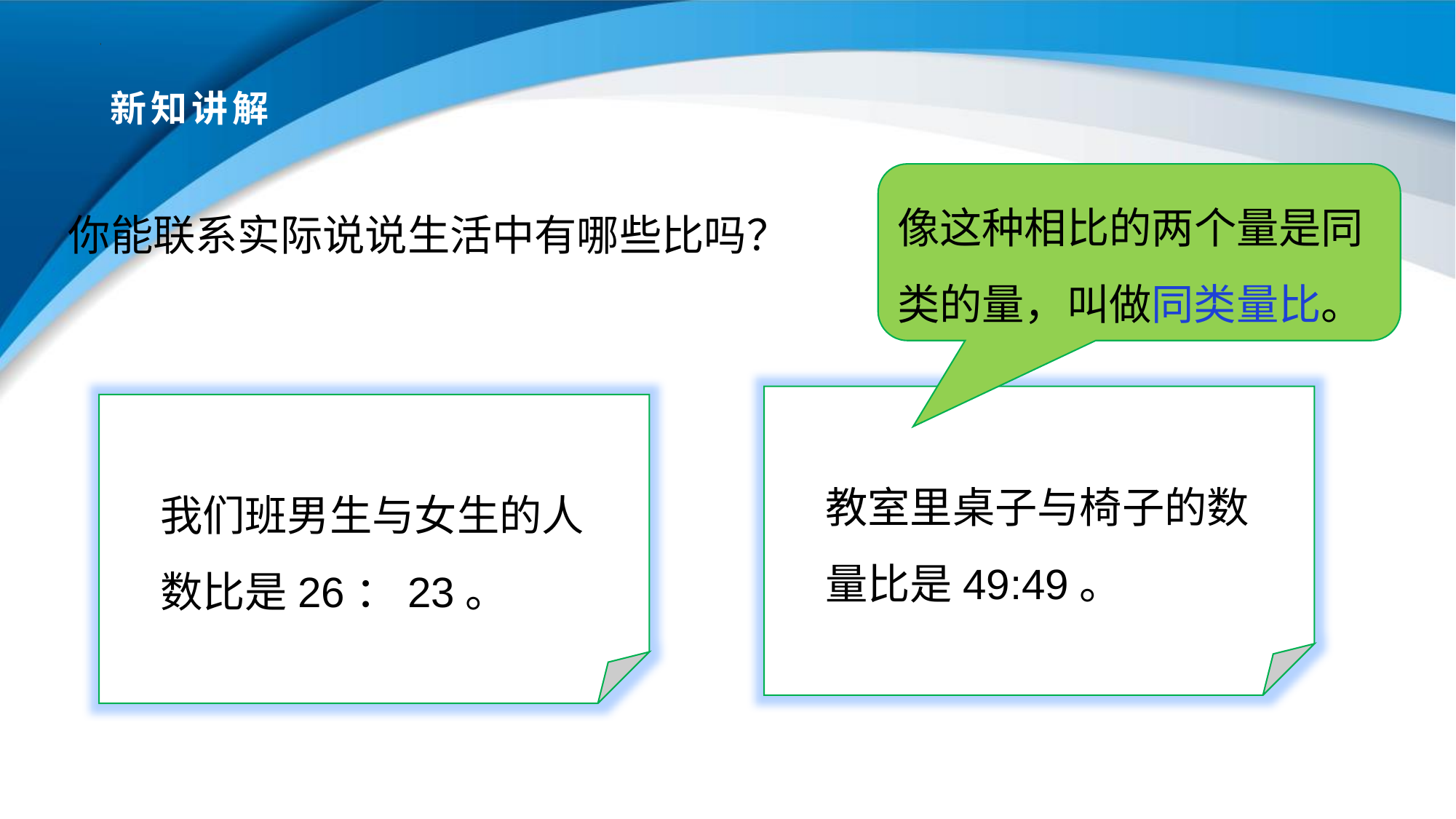

# 新知讲解
像这种相比的两个量是同类的量，叫做同类量比。
你能联系实际说说生活中有哪些比吗？

教室里桌子与椅子的数量比是49:49。

我们班男生与女生的人数比是26：23。